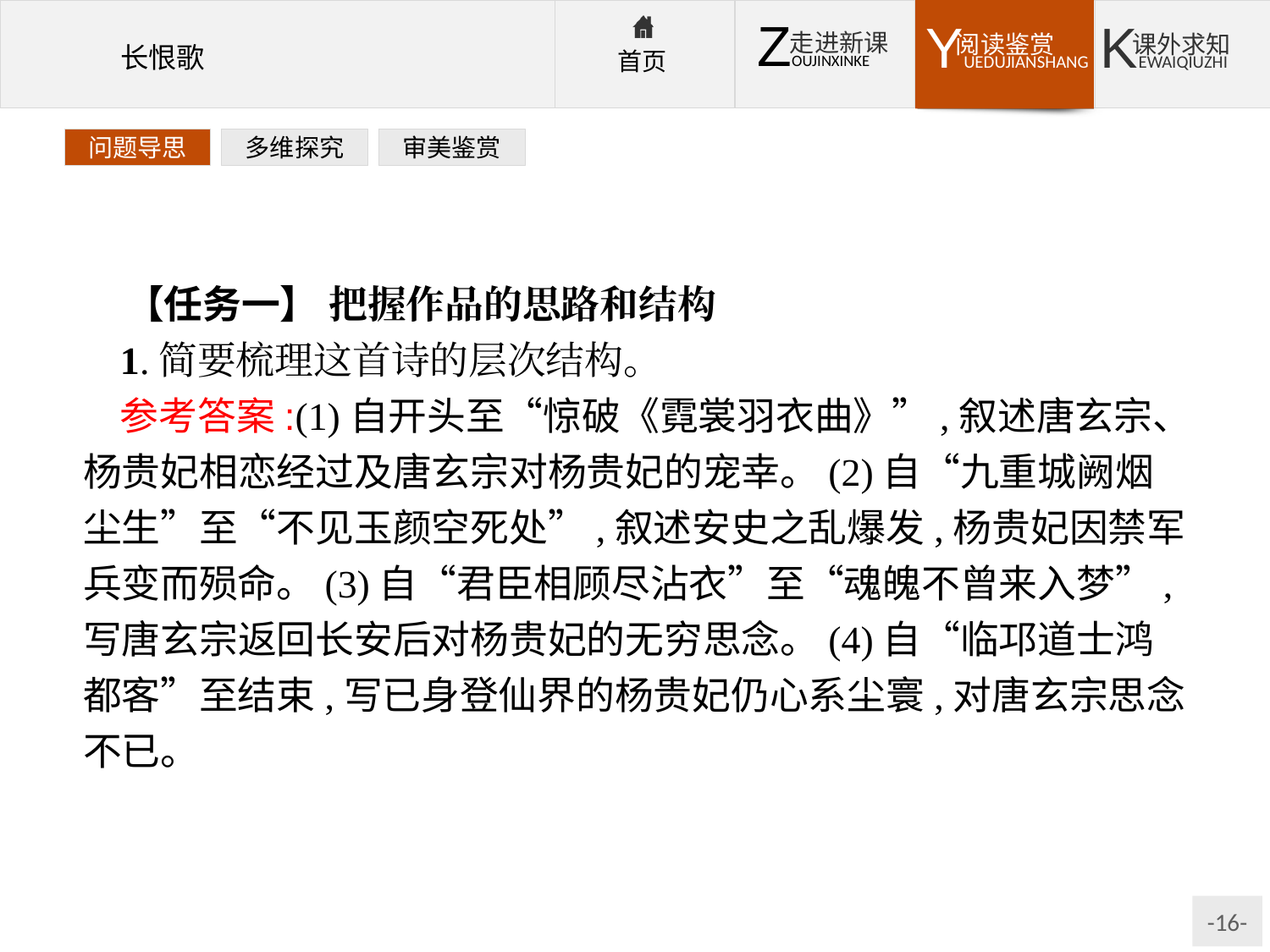

问题导思
多维探究
审美鉴赏
【任务一】 把握作品的思路和结构
1.简要梳理这首诗的层次结构。
参考答案:(1)自开头至“惊破《霓裳羽衣曲》”,叙述唐玄宗、杨贵妃相恋经过及唐玄宗对杨贵妃的宠幸。(2)自“九重城阙烟尘生”至“不见玉颜空死处”,叙述安史之乱爆发,杨贵妃因禁军兵变而殒命。(3)自“君臣相顾尽沾衣”至“魂魄不曾来入梦”,写唐玄宗返回长安后对杨贵妃的无穷思念。(4)自“临邛道士鸿都客”至结束,写已身登仙界的杨贵妃仍心系尘寰,对唐玄宗思念不已。